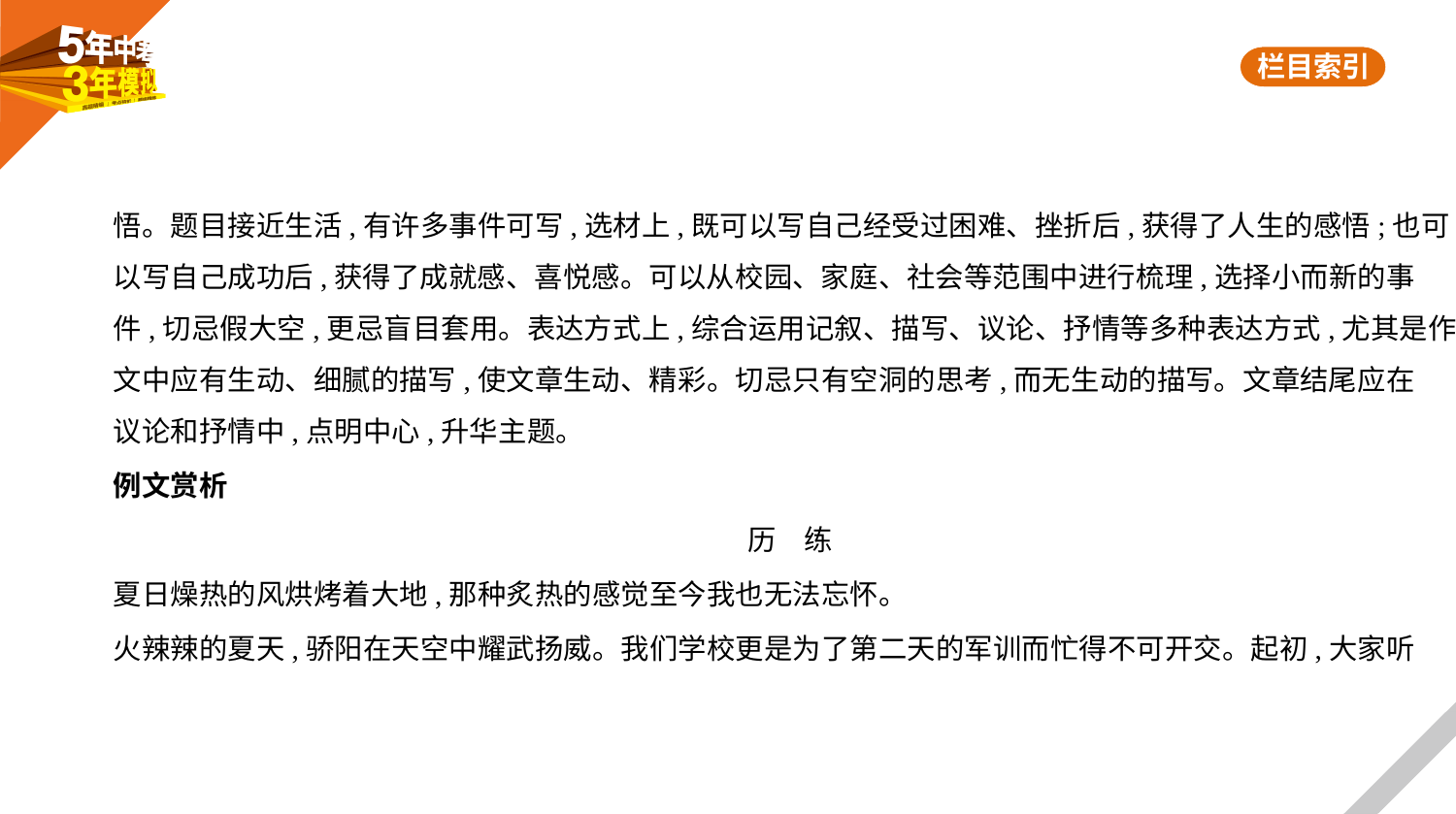

悟。题目接近生活,有许多事件可写,选材上,既可以写自己经受过困难、挫折后,获得了人生的感悟;也可
以写自己成功后,获得了成就感、喜悦感。可以从校园、家庭、社会等范围中进行梳理,选择小而新的事
件,切忌假大空,更忌盲目套用。表达方式上,综合运用记叙、描写、议论、抒情等多种表达方式,尤其是作
文中应有生动、细腻的描写,使文章生动、精彩。切忌只有空洞的思考,而无生动的描写。文章结尾应在
议论和抒情中,点明中心,升华主题。
例文赏析
历　练
夏日燥热的风烘烤着大地,那种炙热的感觉至今我也无法忘怀。
火辣辣的夏天,骄阳在天空中耀武扬威。我们学校更是为了第二天的军训而忙得不可开交。起初,大家听